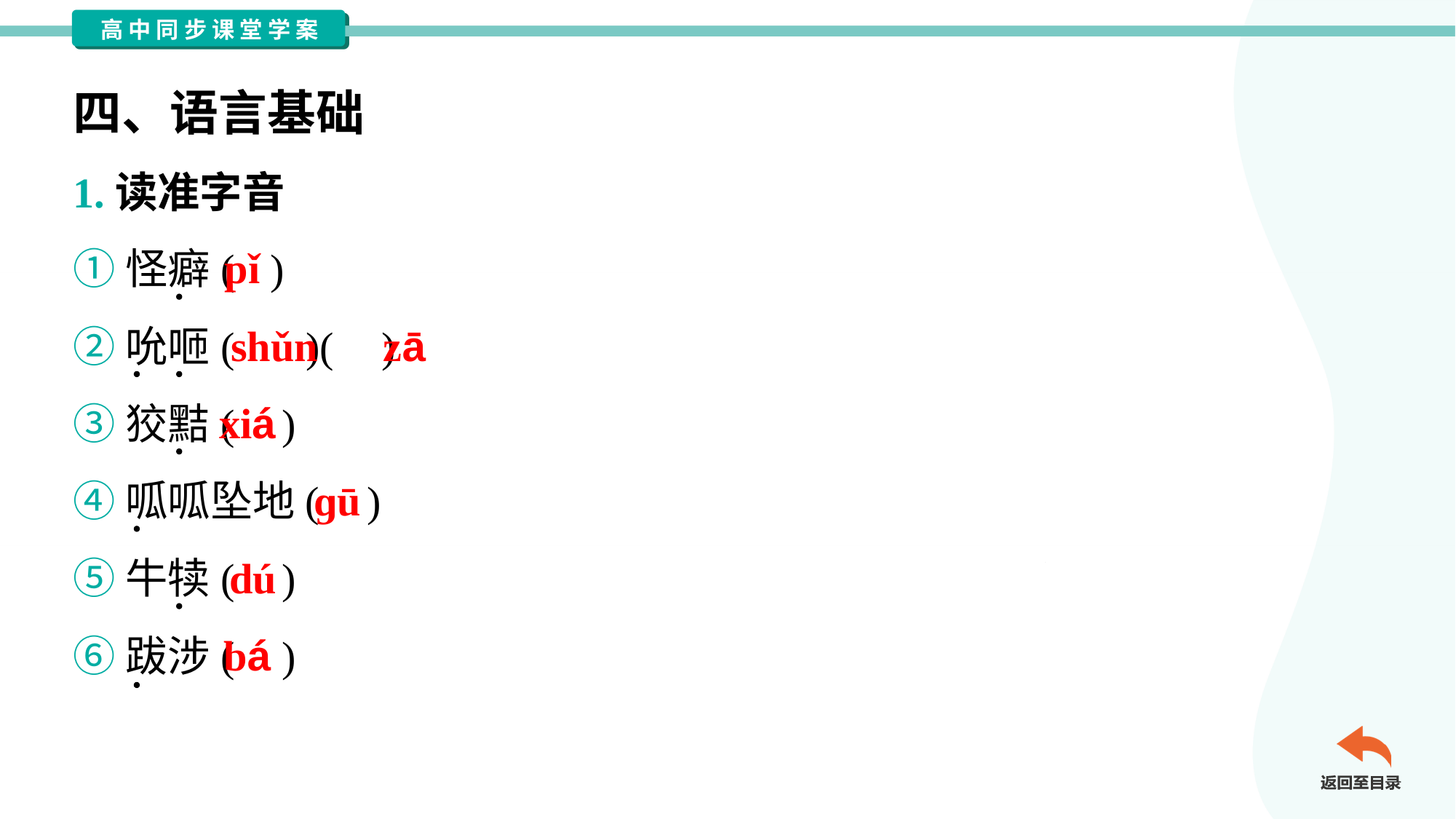

四、语言基础
1.读准字音
①怪癖(   )
②吮咂(      )(    )
③狡黠(    )
④呱呱坠地(    )
⑤牛犊(    )
⑥跋涉(    )
pǐ
shǔn
zā

xiá

ɡū

dú

bá